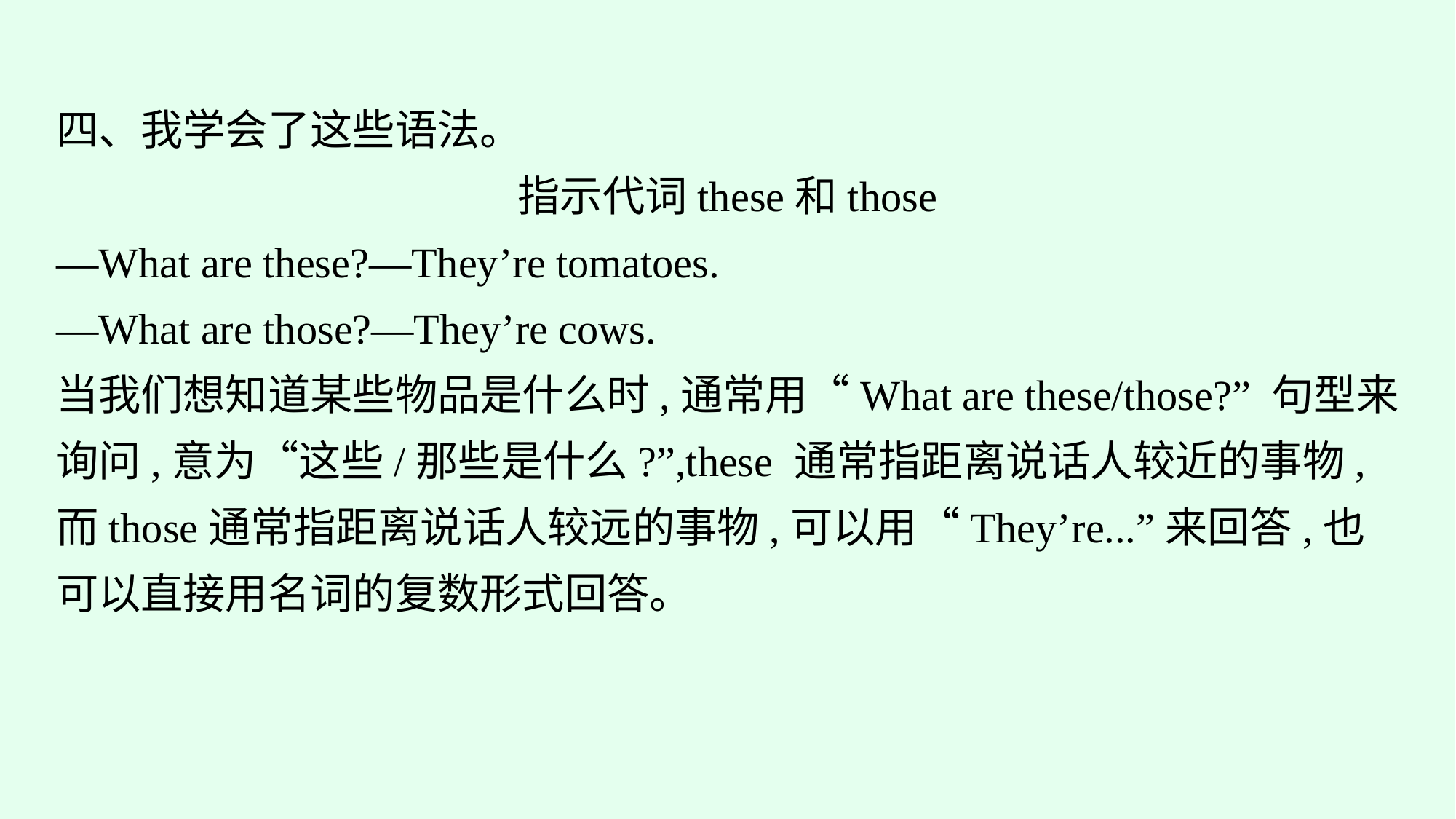

四、我学会了这些语法。
指示代词these和those
—What are these?—They’re tomatoes.
—What are those?—They’re cows.
当我们想知道某些物品是什么时,通常用“What are these/those?” 句型来询问,意为“这些/那些是什么?”,these 通常指距离说话人较近的事物,而those通常指距离说话人较远的事物,可以用“They’re...”来回答,也可以直接用名词的复数形式回答。